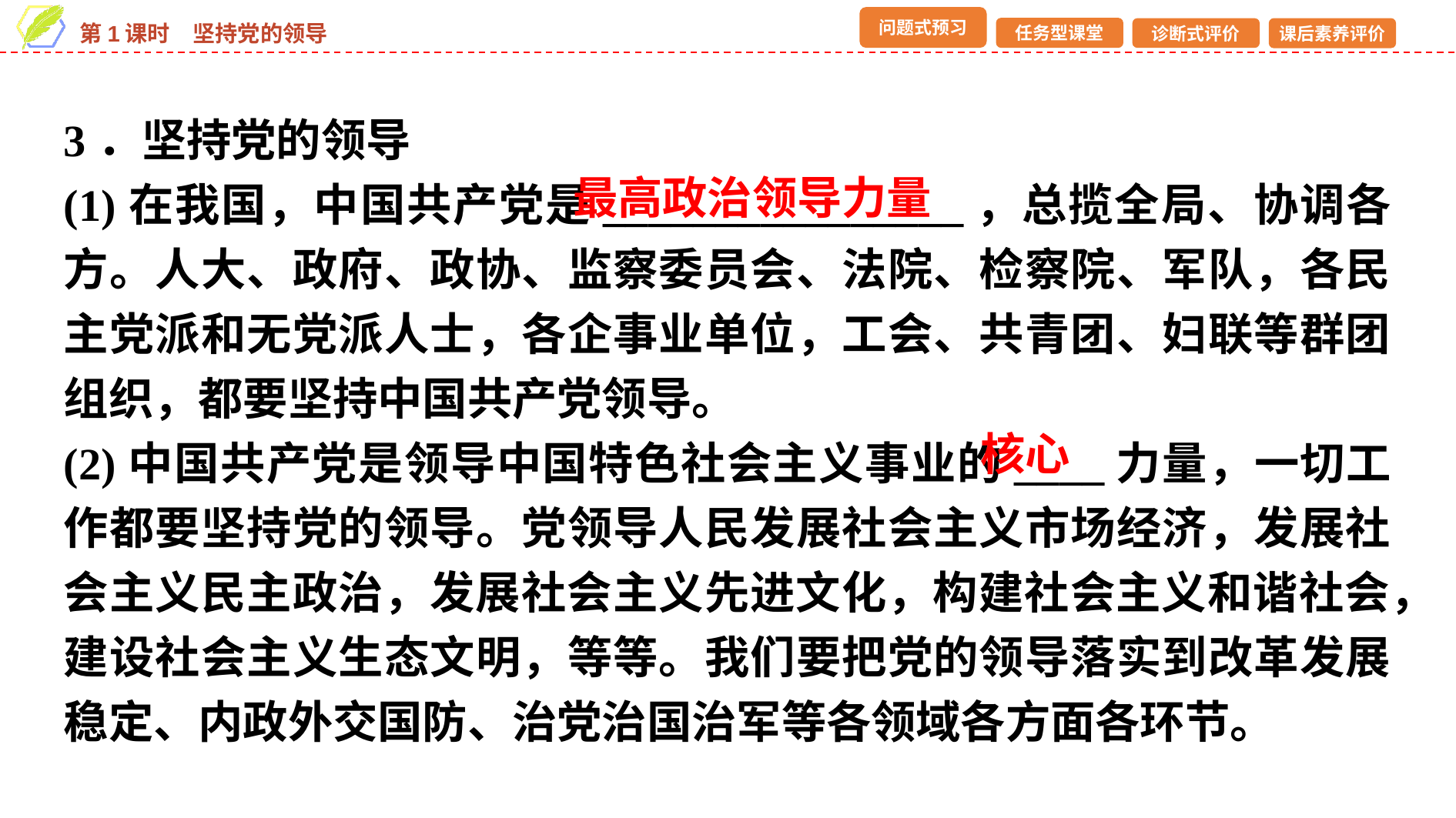

3．坚持党的领导
(1)在我国，中国共产党是________________，总揽全局、协调各方。人大、政府、政协、监察委员会、法院、检察院、军队，各民主党派和无党派人士，各企事业单位，工会、共青团、妇联等群团组织，都要坚持中国共产党领导。
(2)中国共产党是领导中国特色社会主义事业的____力量，一切工作都要坚持党的领导。党领导人民发展社会主义市场经济，发展社会主义民主政治，发展社会主义先进文化，构建社会主义和谐社会，建设社会主义生态文明，等等。我们要把党的领导落实到改革发展稳定、内政外交国防、治党治国治军等各领域各方面各环节。
最高政治领导力量
核心